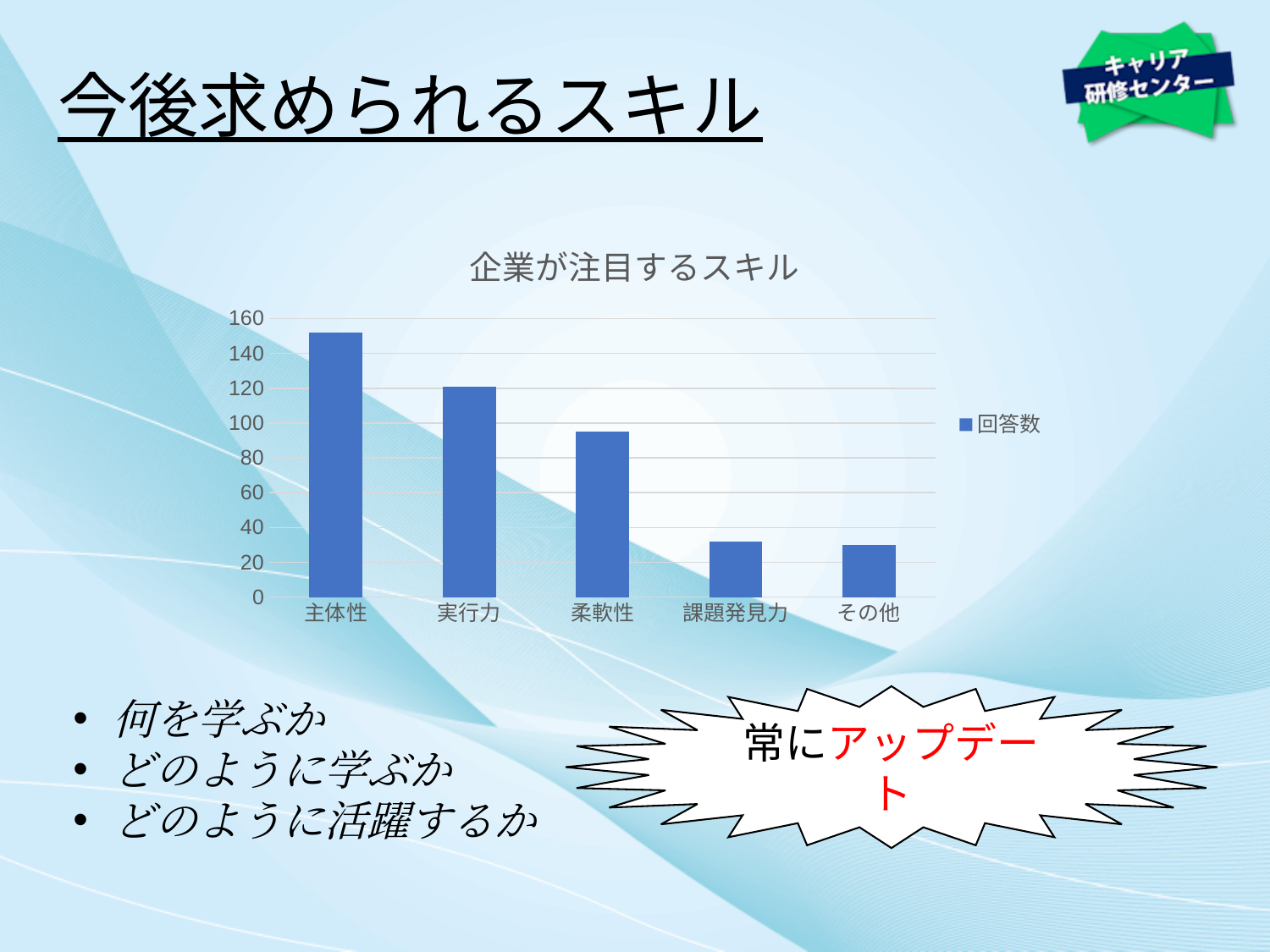

今後求められるスキル

### Chart: 企業が注目するスキル

| Category | 回答数 |
|---|---|
| 主体性 | 152.0 |
| 実行力 | 121.0 |
| 柔軟性 | 95.0 |
| 課題発見力 | 32.0 |
| その他 | 30.0 |
何を学ぶか
どのように学ぶか
どのように活躍するか
常にアップデート